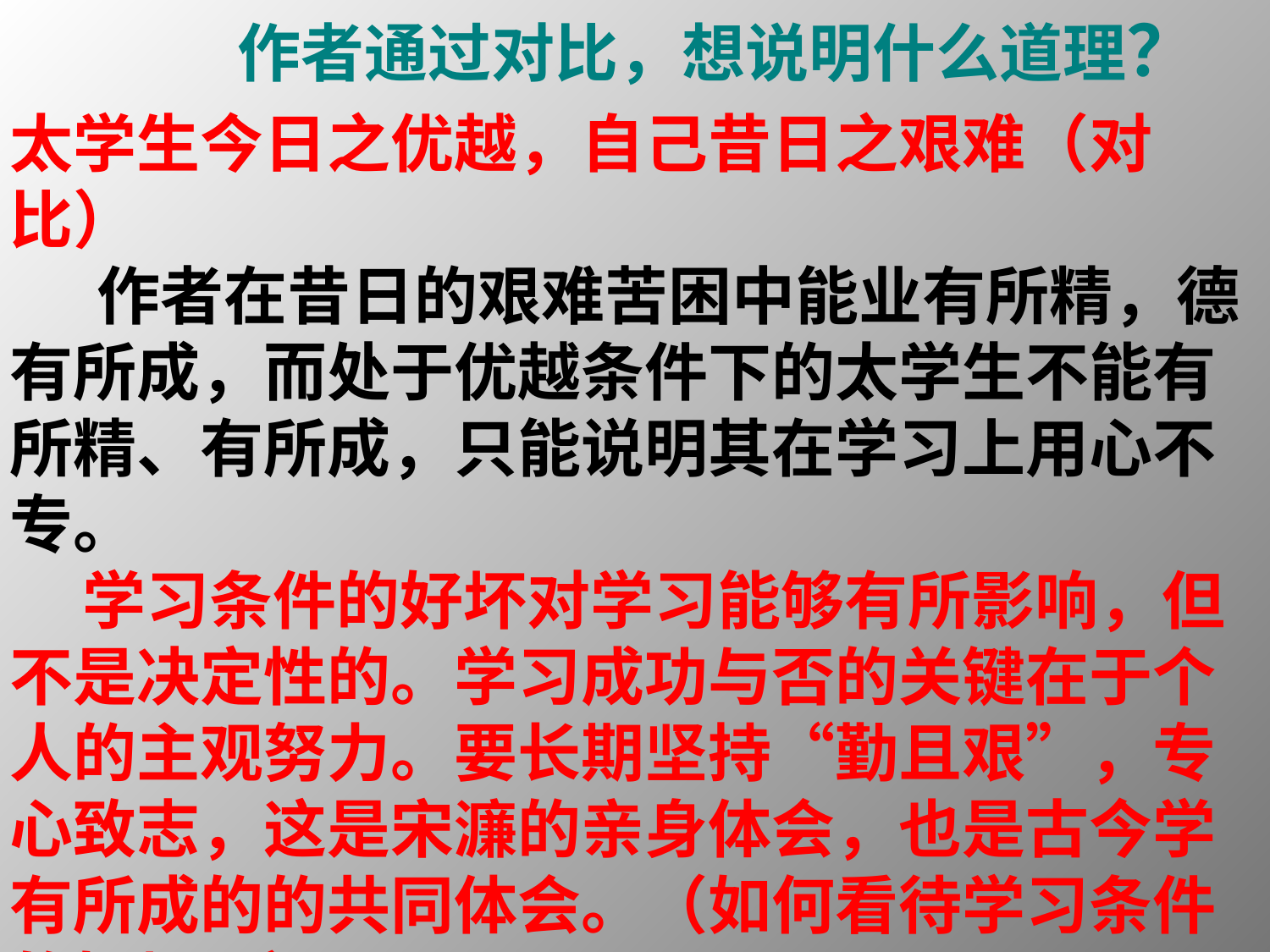

作者通过对比，想说明什么道理？
太学生今日之优越，自己昔日之艰难（对比）
     作者在昔日的艰难苦困中能业有所精，德有所成，而处于优越条件下的太学生不能有所精、有所成，只能说明其在学习上用心不专。
    学习条件的好坏对学习能够有所影响，但不是决定性的。学习成功与否的关键在于个人的主观努力。要长期坚持“勤且艰”，专心致志，这是宋濂的亲身体会，也是古今学有所成的的共同体会。（如何看待学习条件的好坏？）